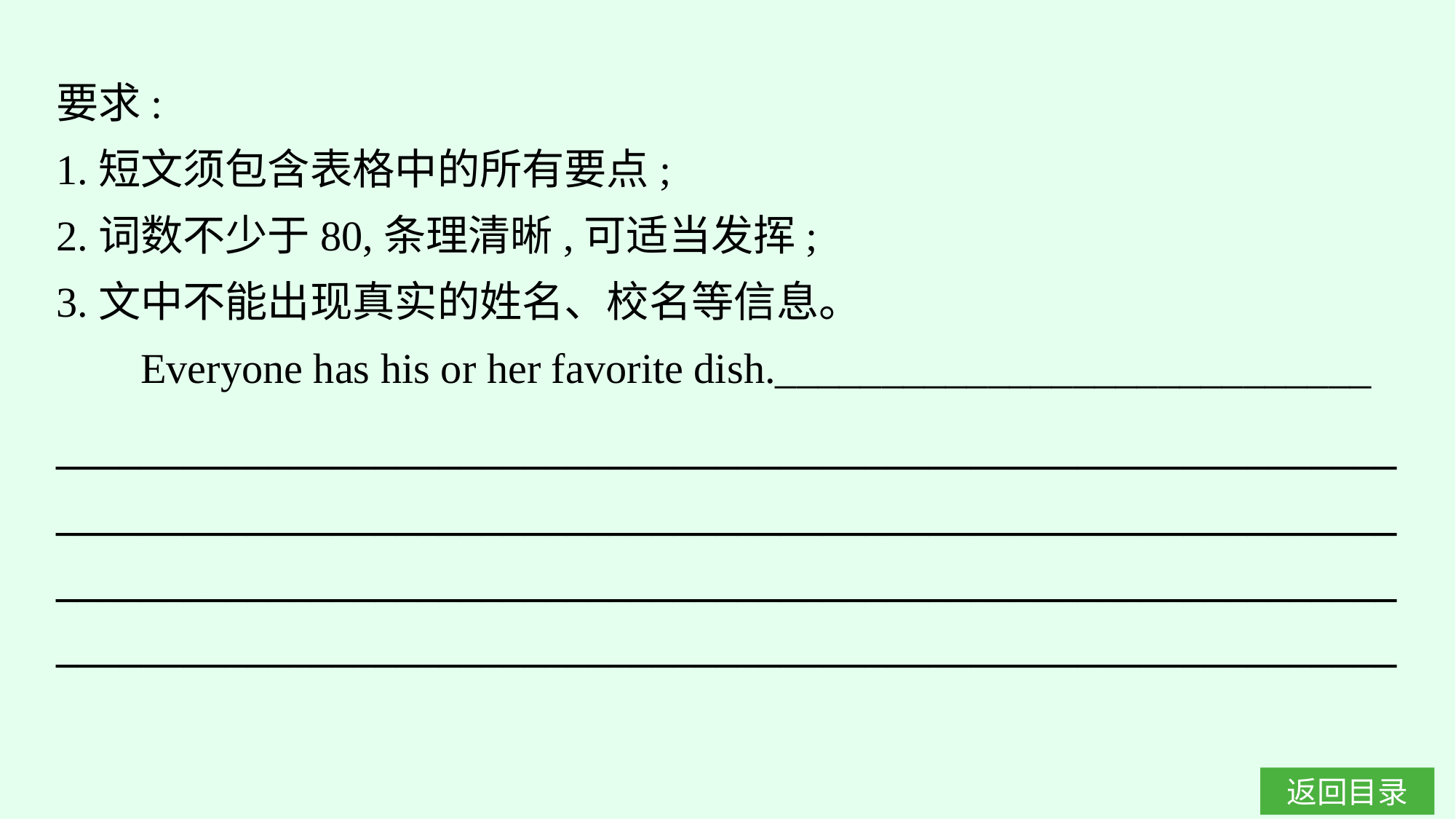

要求:
1.短文须包含表格中的所有要点;
2.词数不少于80,条理清晰,可适当发挥;
3.文中不能出现真实的姓名、校名等信息。
        Everyone has his or her favorite dish.____________________________
_______________________________________________________________
_______________________________________________________________
______________________________________________________________________________________________________________________________